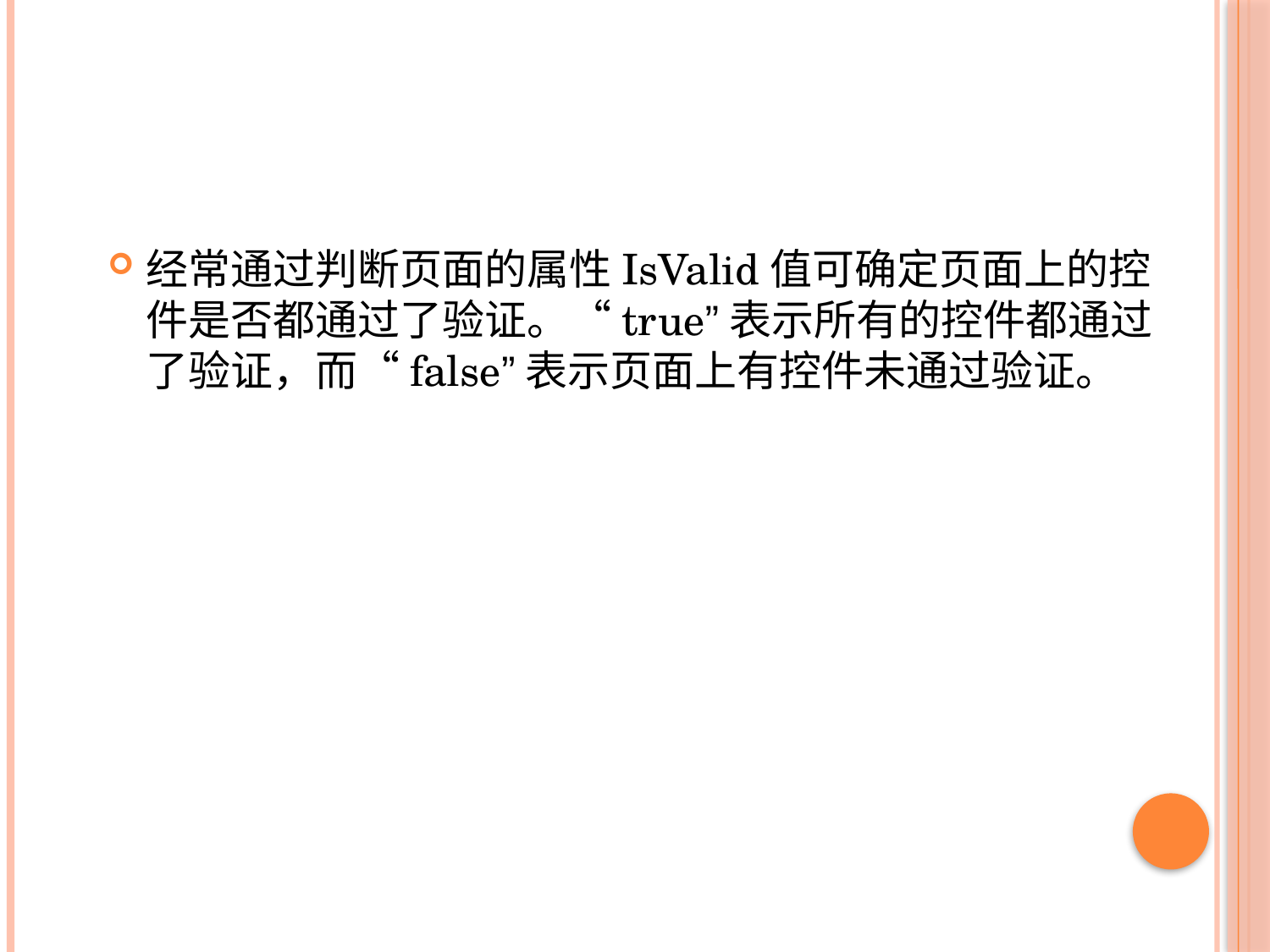

#
经常通过判断页面的属性IsValid值可确定页面上的控件是否都通过了验证。“true”表示所有的控件都通过了验证，而“false”表示页面上有控件未通过验证。

79